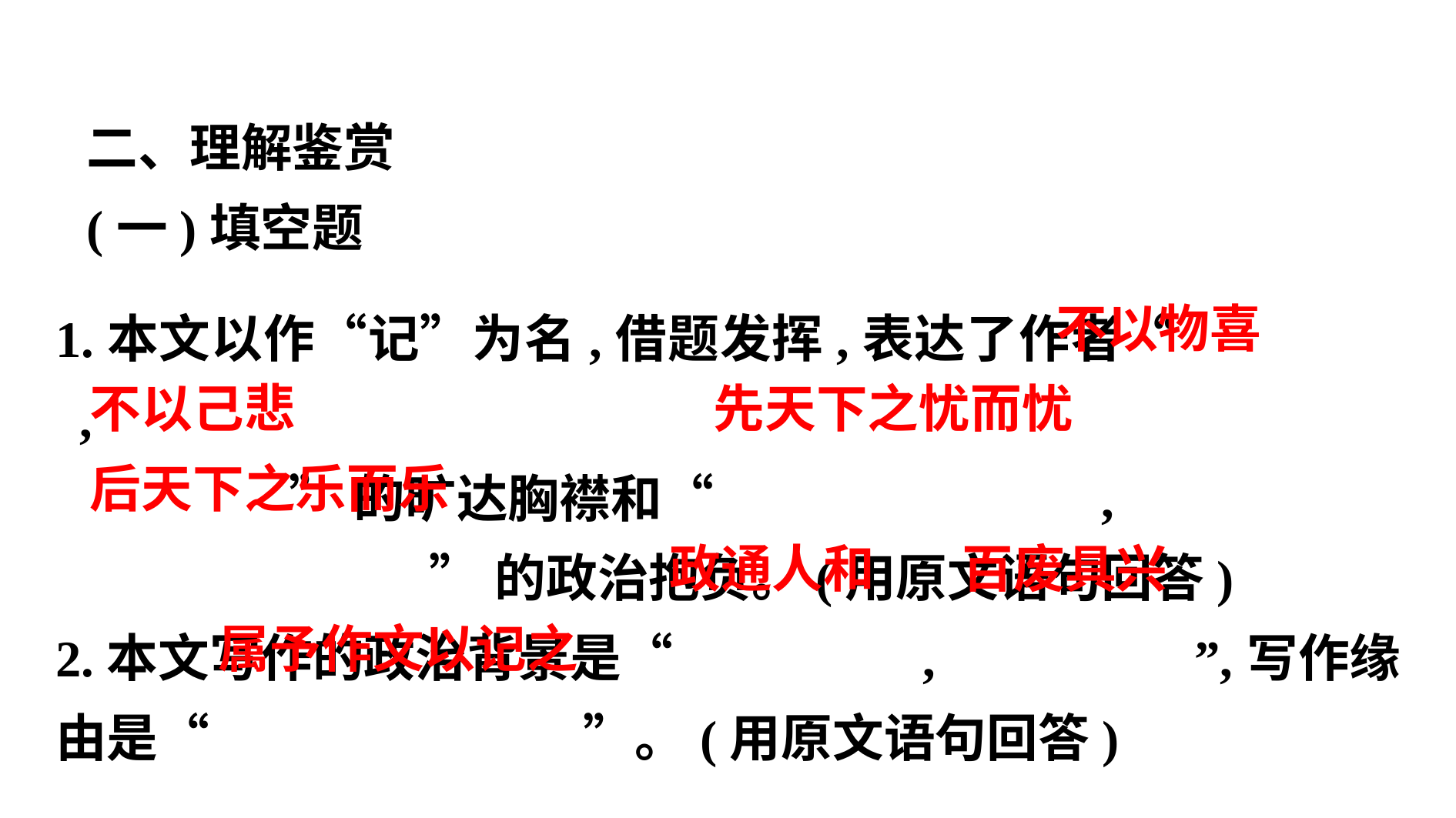

二、理解鉴赏
(一)填空题
1.本文以作“记”为名,借题发挥,表达了作者“                    ,
                    ”的旷达胸襟和“                                ,
                                ”的政治抱负。(用原文语句回答)
2.本文写作的政治背景是“                    ,                    ”,写作缘由是“                                ”。(用原文语句回答)

  不以物喜
  不以己悲
  先天下之忧而忧
  后天下之乐而乐
  政通人和
  百废具兴
  属予作文以记之